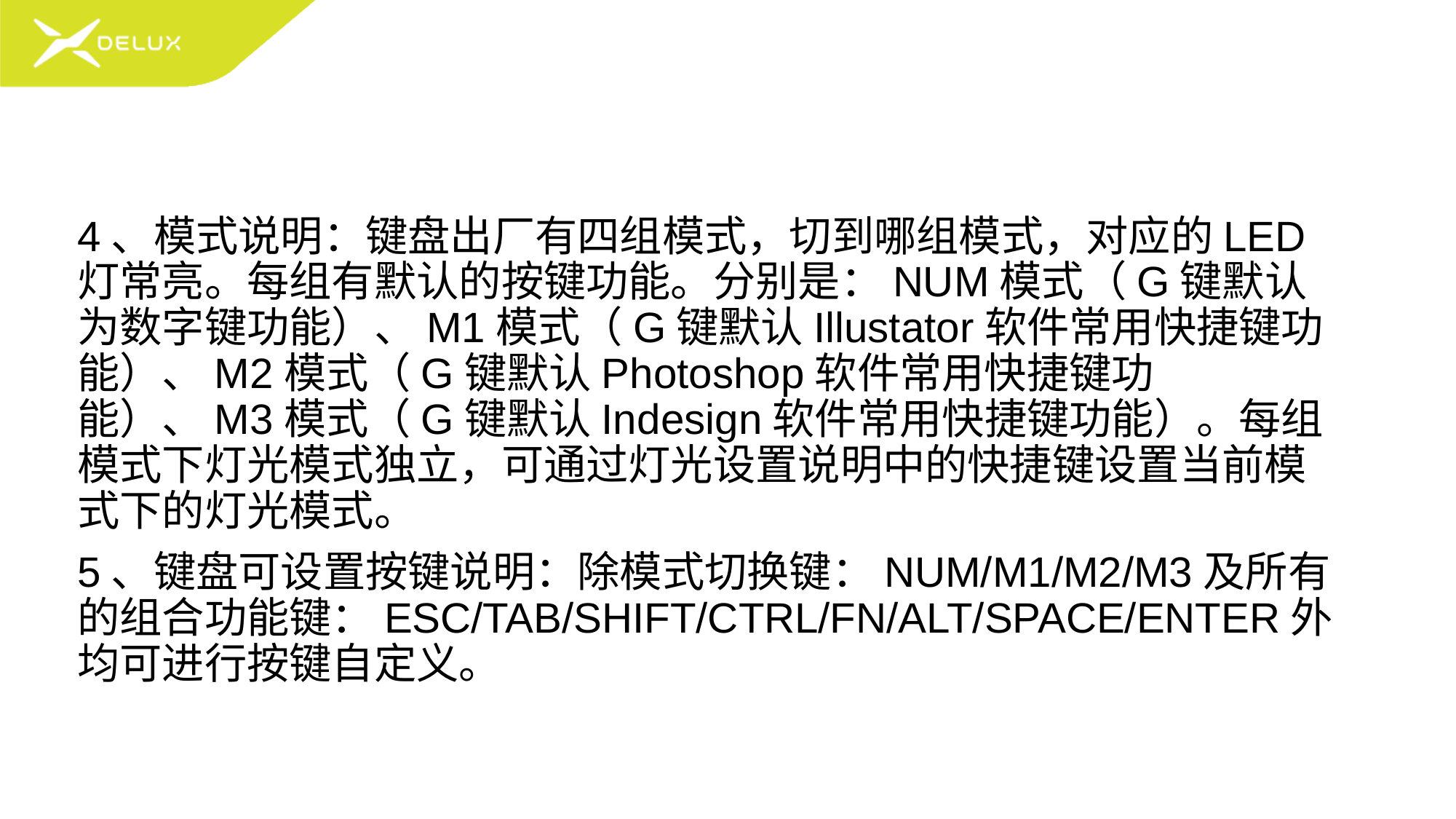

4、模式说明：键盘出厂有四组模式，切到哪组模式，对应的LED灯常亮。每组有默认的按键功能。分别是：NUM模式（G键默认为数字键功能）、M1模式（G键默认Illustator软件常用快捷键功能）、M2模式（G键默认Photoshop软件常用快捷键功能）、M3模式（G键默认Indesign软件常用快捷键功能）。每组模式下灯光模式独立，可通过灯光设置说明中的快捷键设置当前模式下的灯光模式。
5、键盘可设置按键说明：除模式切换键：NUM/M1/M2/M3及所有的组合功能键：ESC/TAB/SHIFT/CTRL/FN/ALT/SPACE/ENTER外均可进行按键自定义。